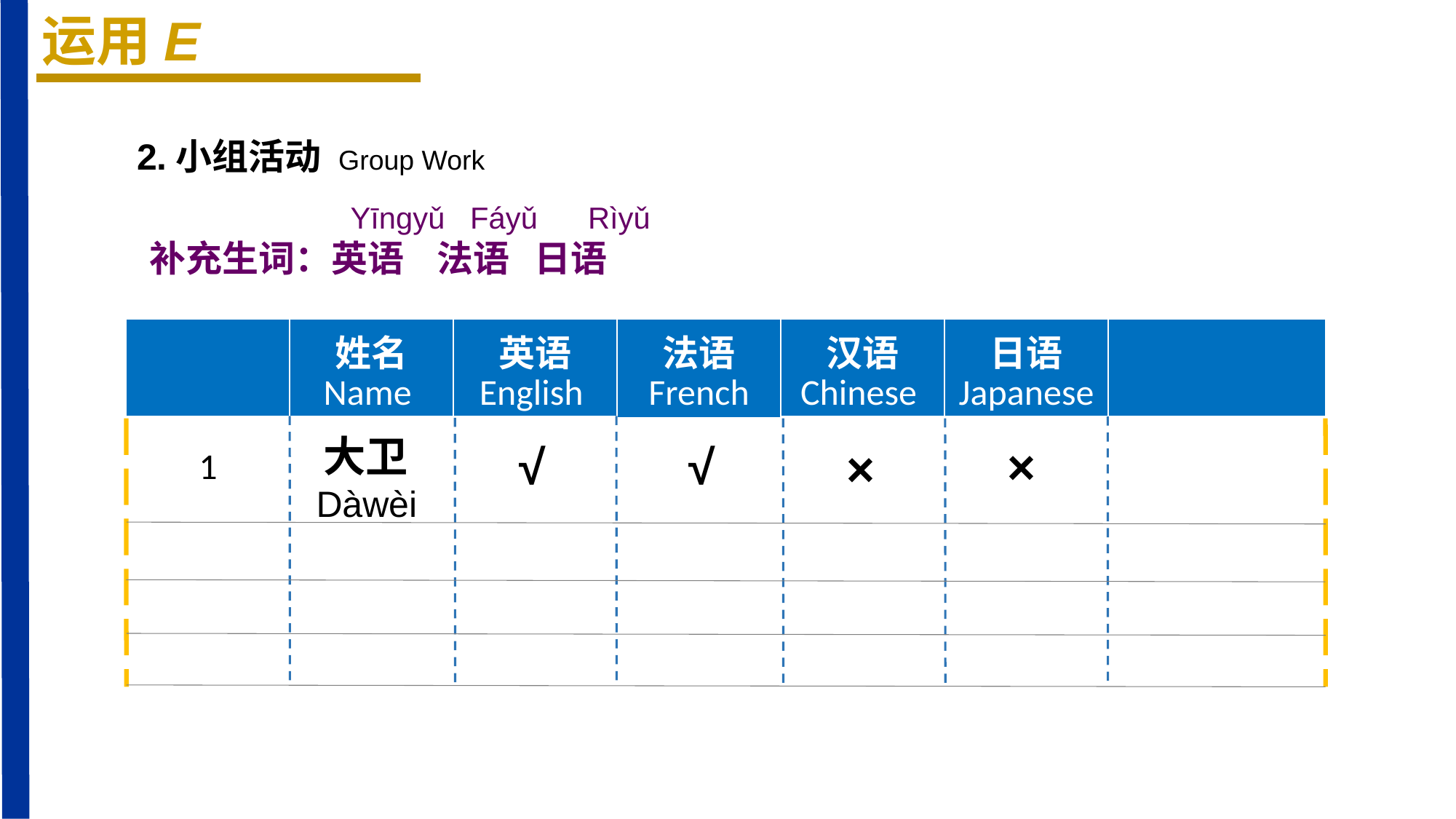

运用E
2.小组活动 Group Work
                        Yīnɡyǔ   Fáyǔ      Rìyǔ
补充生词：英语    法语   日语
|  | 姓名 Name | 英语 English | 法语 French | 汉语 Chinese | 日语 Japanese |  |
| --- | --- | --- | --- | --- | --- | --- |
| 1 | 大卫Dàwèi |  |  |  |  |  |
|  |  |  |  |  |  |  |
|  |  |  |  |  |  |  |
|  |  |  |  |  |  |  |
√
√
×
×